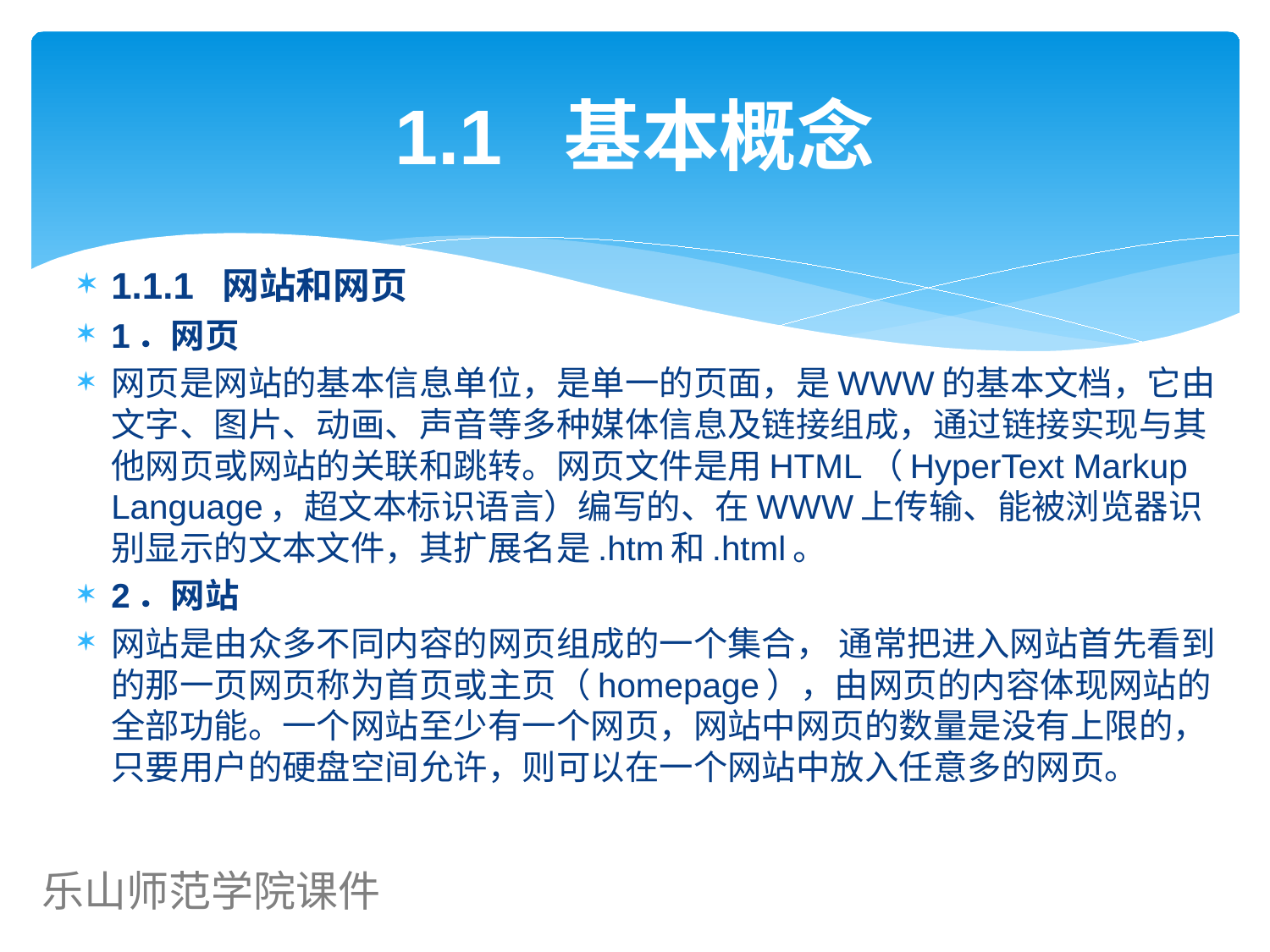

# 1.1  基本概念
1.1.1  网站和网页
1．网页
网页是网站的基本信息单位，是单一的页面，是WWW的基本文档，它由文字、图片、动画、声音等多种媒体信息及链接组成，通过链接实现与其他网页或网站的关联和跳转。网页文件是用HTML（HyperText Markup Language，超文本标识语言）编写的、在WWW上传输、能被浏览器识别显示的文本文件，其扩展名是.htm和.html。
2．网站
网站是由众多不同内容的网页组成的一个集合， 通常把进入网站首先看到的那一页网页称为首页或主页（homepage），由网页的内容体现网站的全部功能。一个网站至少有一个网页，网站中网页的数量是没有上限的，只要用户的硬盘空间允许，则可以在一个网站中放入任意多的网页。